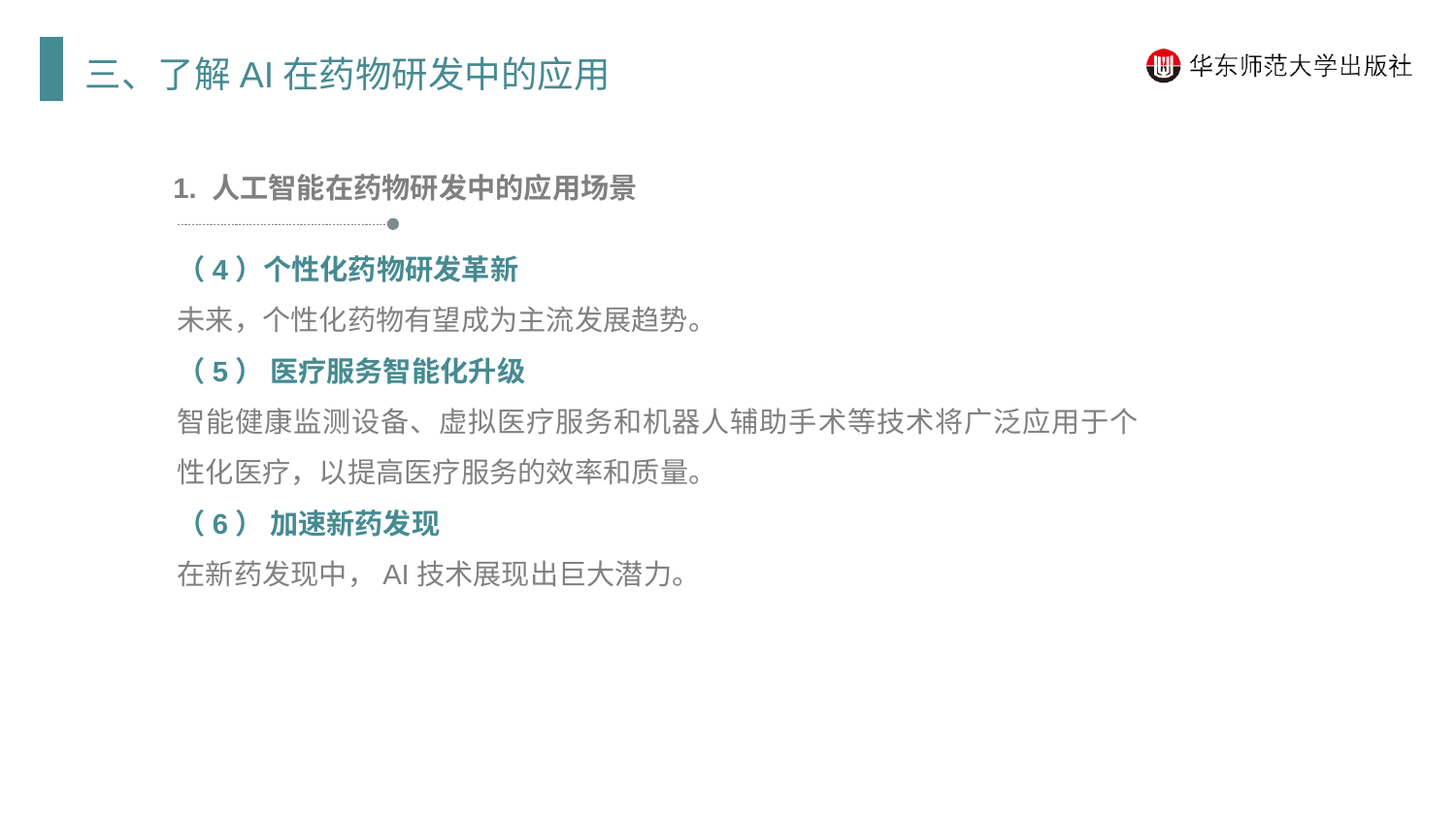

三、了解AI在药物研发中的应用

1. 人工智能在药物研发中的应用场景
（4）个性化药物研发革新
未来，个性化药物有望成为主流发展趋势。
（5） 医疗服务智能化升级
智能健康监测设备、虚拟医疗服务和机器人辅助手术等技术将广泛应用于个性化医疗，以提高医疗服务的效率和质量。
（6） 加速新药发现
在新药发现中，AI技术展现出巨大潜力。